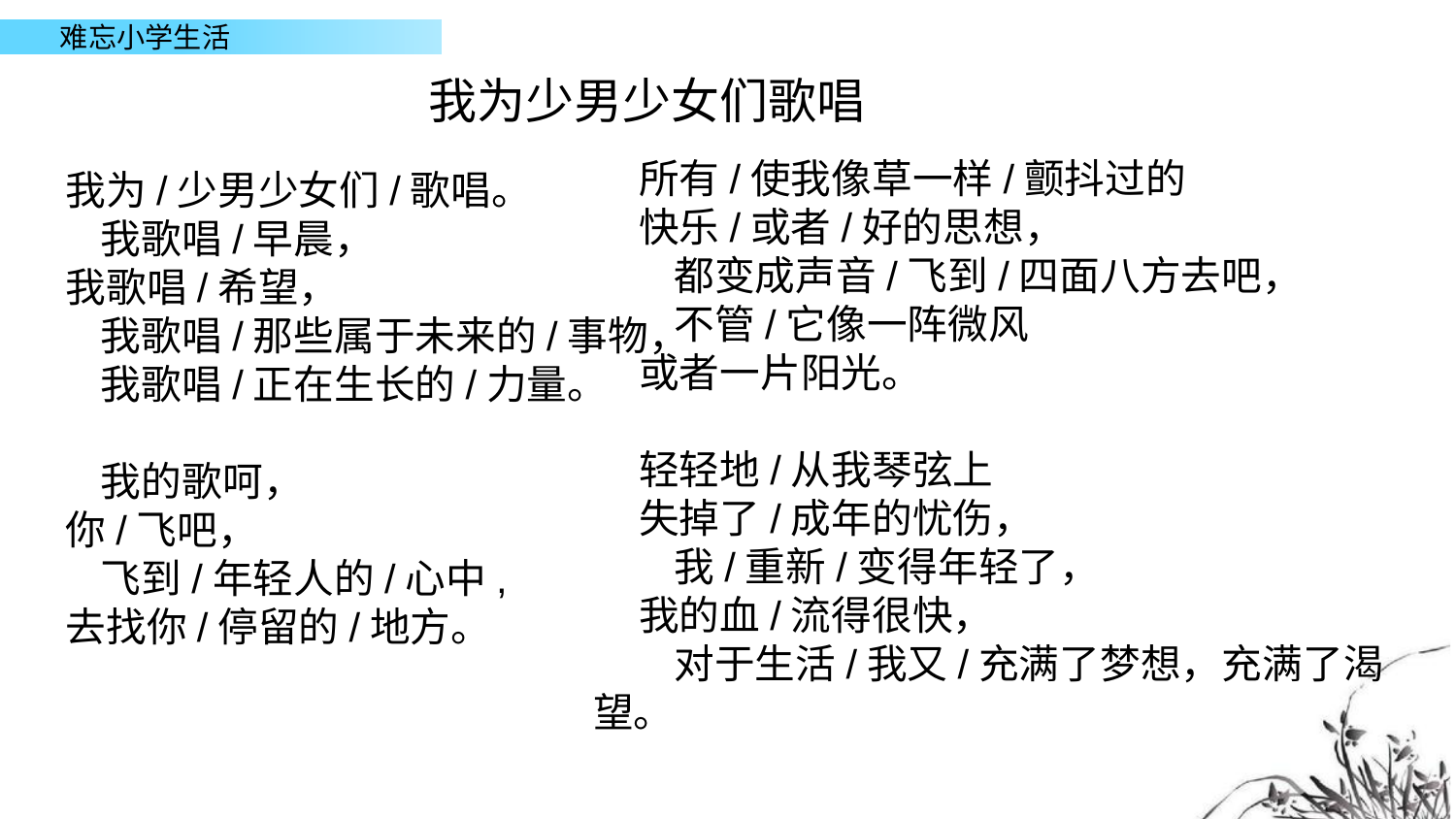

我为少男少女们歌唱
    所有/使我像草一样/颤抖过的
    快乐/或者/好的思想，
　　都变成声音/飞到/四面八方去吧，
　　不管/它像一阵微风
    或者一片阳光。

    轻轻地/从我琴弦上
    失掉了/成年的忧伤，
　　我/重新/变得年轻了，
    我的血/流得很快，
　　对于生活/我又/充满了梦想，充满了渴望。
    我为/少男少女们/歌唱。
　　我歌唱/早晨，
    我歌唱/希望，
　　我歌唱/那些属于未来的/事物，
　　我歌唱/正在生长的/力量。

　　我的歌呵，
    你/飞吧，
　　飞到/年轻人的/心中,
    去找你/停留的/地方。